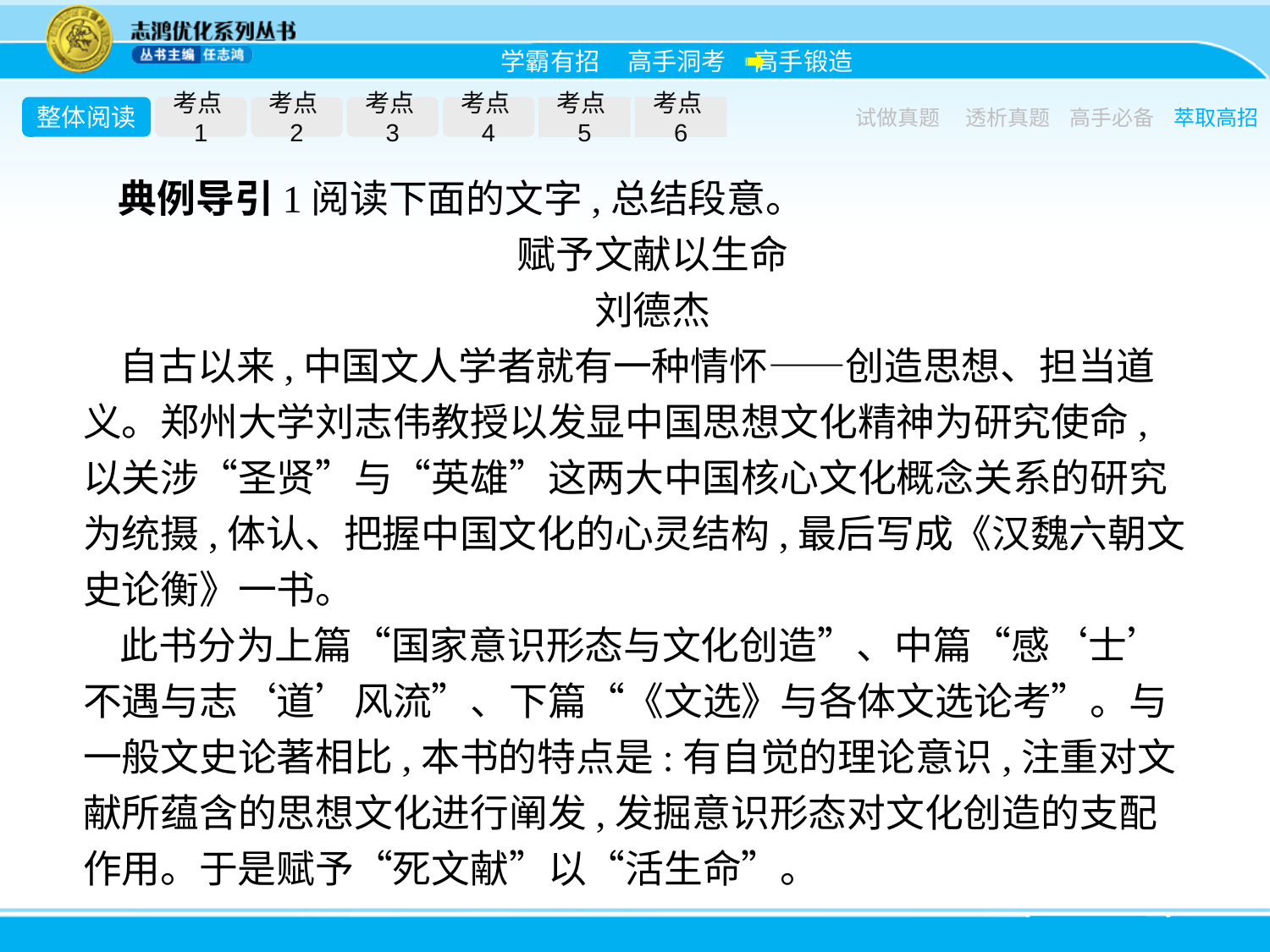

整体阅读
考点1
考点2
考点3
考点4
考点5
考点6
试做真题
透析真题
高手必备
萃取高招
典例导引1阅读下面的文字,总结段意。
赋予文献以生命
刘德杰
自古以来,中国文人学者就有一种情怀——创造思想、担当道义。郑州大学刘志伟教授以发显中国思想文化精神为研究使命,以关涉“圣贤”与“英雄”这两大中国核心文化概念关系的研究为统摄,体认、把握中国文化的心灵结构,最后写成《汉魏六朝文史论衡》一书。
此书分为上篇“国家意识形态与文化创造”、中篇“感‘士’不遇与志‘道’风流”、下篇“《文选》与各体文选论考”。与一般文史论著相比,本书的特点是:有自觉的理论意识,注重对文献所蕴含的思想文化进行阐发,发掘意识形态对文化创造的支配作用。于是赋予“死文献”以“活生命”。